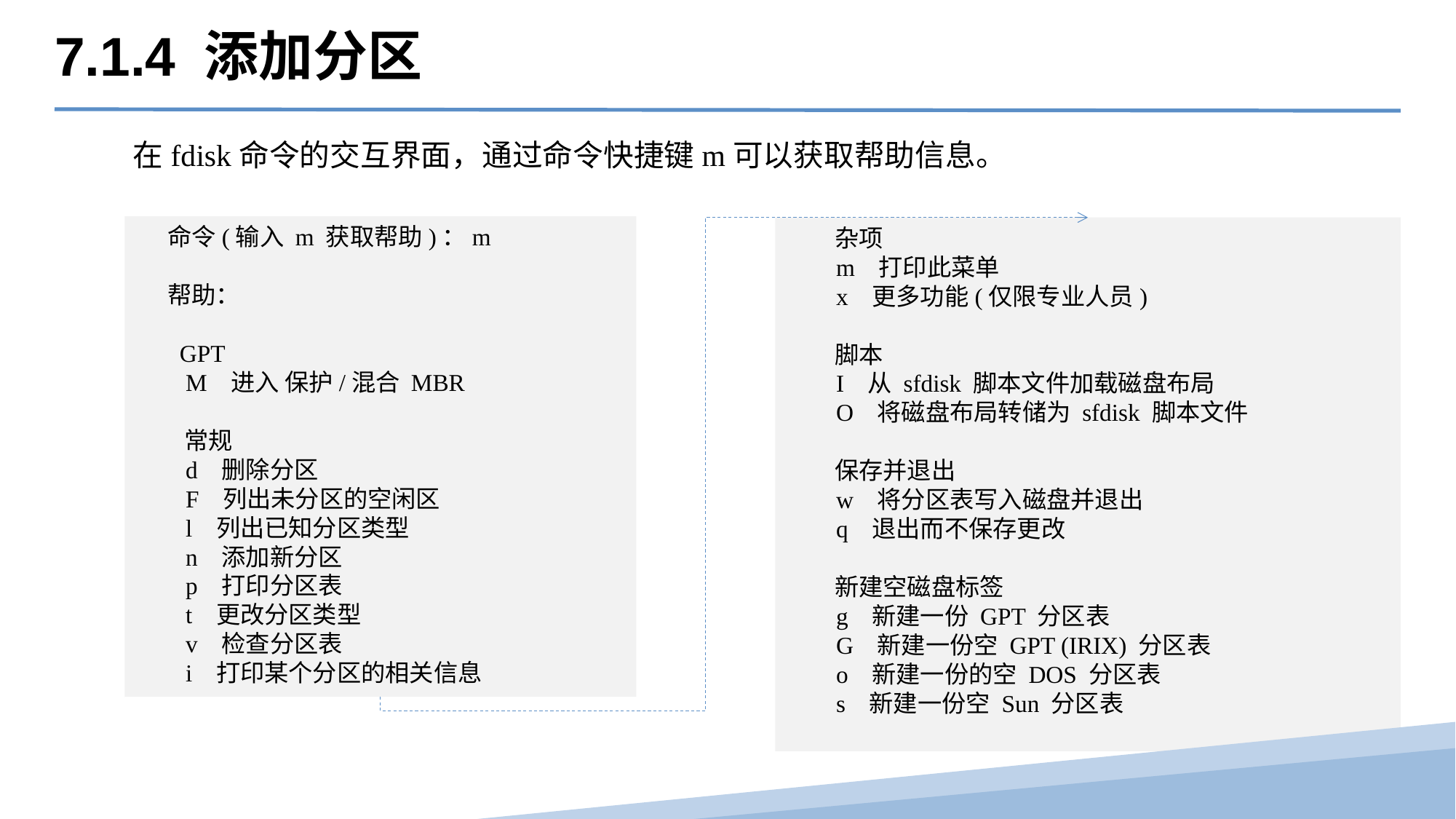

7.1.4 添加分区
 在fdisk命令的交互界面，通过命令快捷键m可以获取帮助信息。
命令(输入 m 获取帮助)：m

帮助：

  GPT
   M   进入 保护/混合 MBR

  常规
   d   删除分区
   F   列出未分区的空闲区
   l   列出已知分区类型
   n   添加新分区
   p   打印分区表
   t   更改分区类型
   v   检查分区表
   i   打印某个分区的相关信息

  杂项
   m   打印此菜单
   x   更多功能(仅限专业人员)

  脚本
   I   从 sfdisk 脚本文件加载磁盘布局
   O   将磁盘布局转储为 sfdisk 脚本文件

  保存并退出
   w   将分区表写入磁盘并退出
   q   退出而不保存更改

  新建空磁盘标签
   g   新建一份 GPT 分区表
   G   新建一份空 GPT (IRIX) 分区表
   o   新建一份的空 DOS 分区表
   s   新建一份空 Sun 分区表